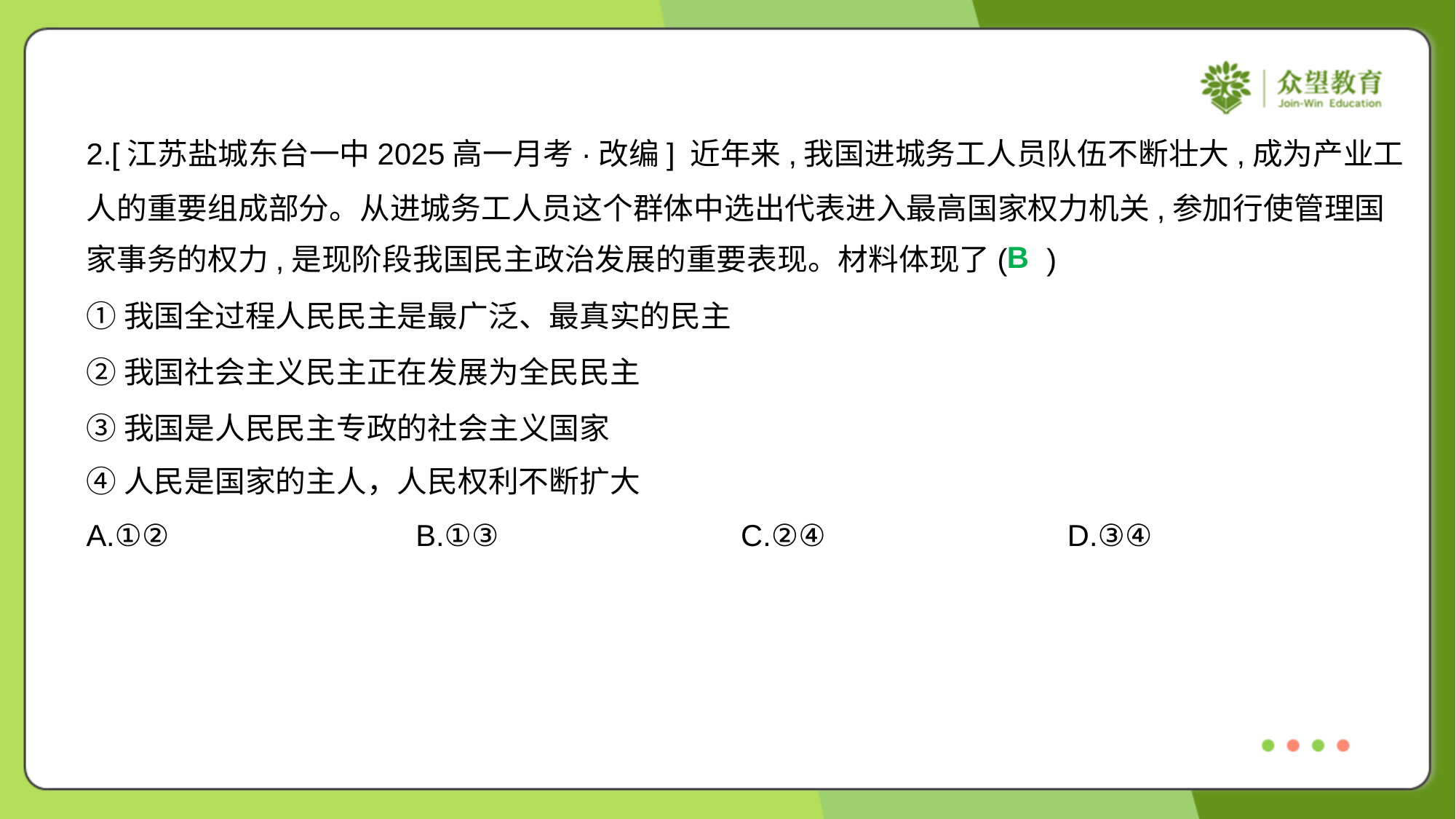

2.[江苏盐城东台一中2025高一月考·改编] 近年来,我国进城务工人员队伍不断壮大,成为产业工
人的重要组成部分。从进城务工人员这个群体中选出代表进入最高国家权力机关,参加行使管理国
家事务的权力,是现阶段我国民主政治发展的重要表现。材料体现了(     )
B
①我国全过程人民民主是最广泛、最真实的民主
②我国社会主义民主正在发展为全民民主
③我国是人民民主专政的社会主义国家
④人民是国家的主人，人民权利不断扩大
A.①②	B.①③	C.②④	D.③④